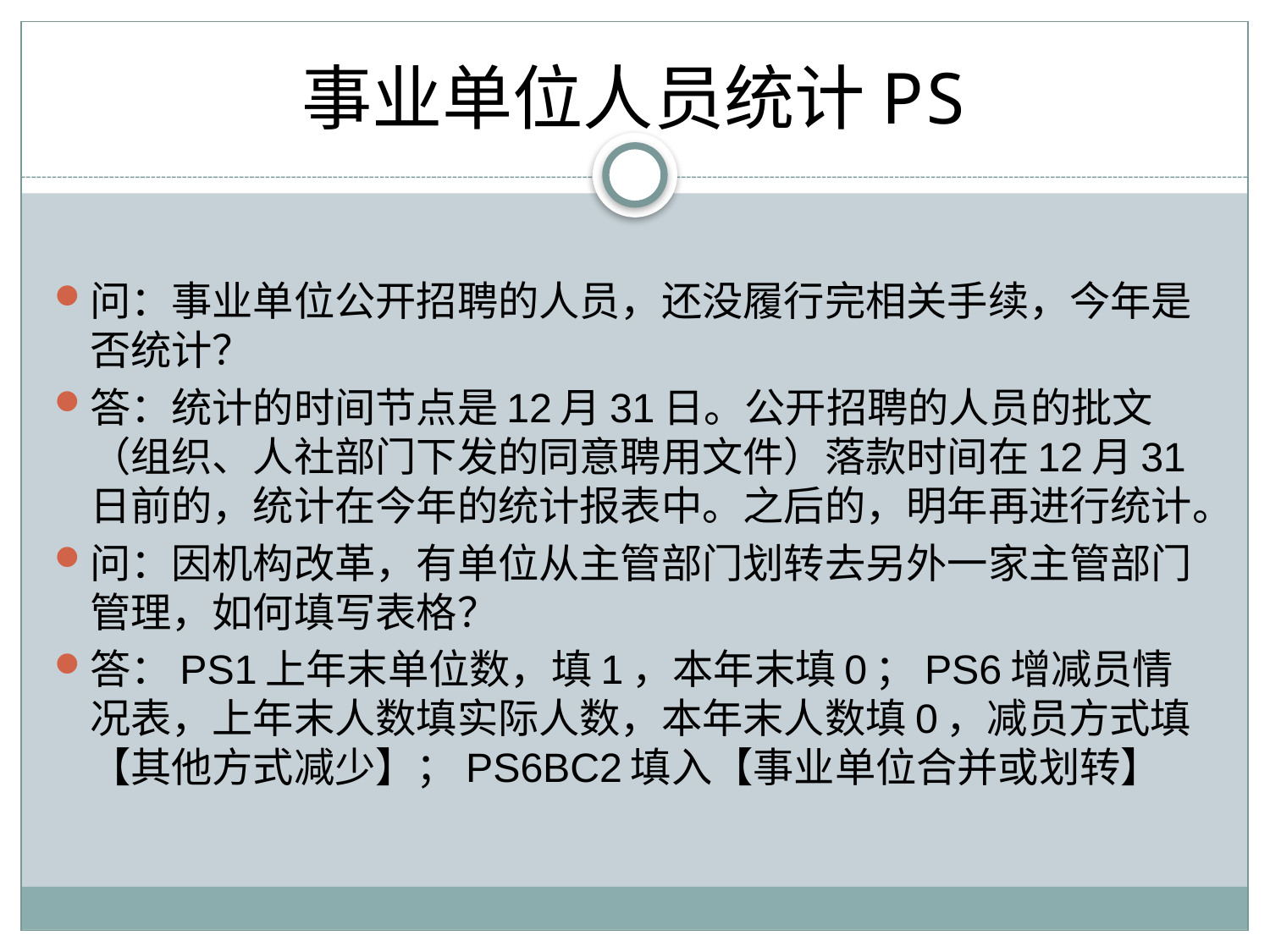

#

问：事业单位公开招聘的人员，还没履行完相关手续，今年是否统计？
答：统计的时间节点是12月31日。公开招聘的人员的批文（组织、人社部门下发的同意聘用文件）落款时间在12月31日前的，统计在今年的统计报表中。之后的，明年再进行统计。
问：因机构改革，有单位从主管部门划转去另外一家主管部门管理，如何填写表格？
答：PS1上年末单位数，填1，本年末填0；PS6增减员情况表，上年末人数填实际人数，本年末人数填0，减员方式填【其他方式减少】；PS6BC2填入【事业单位合并或划转】